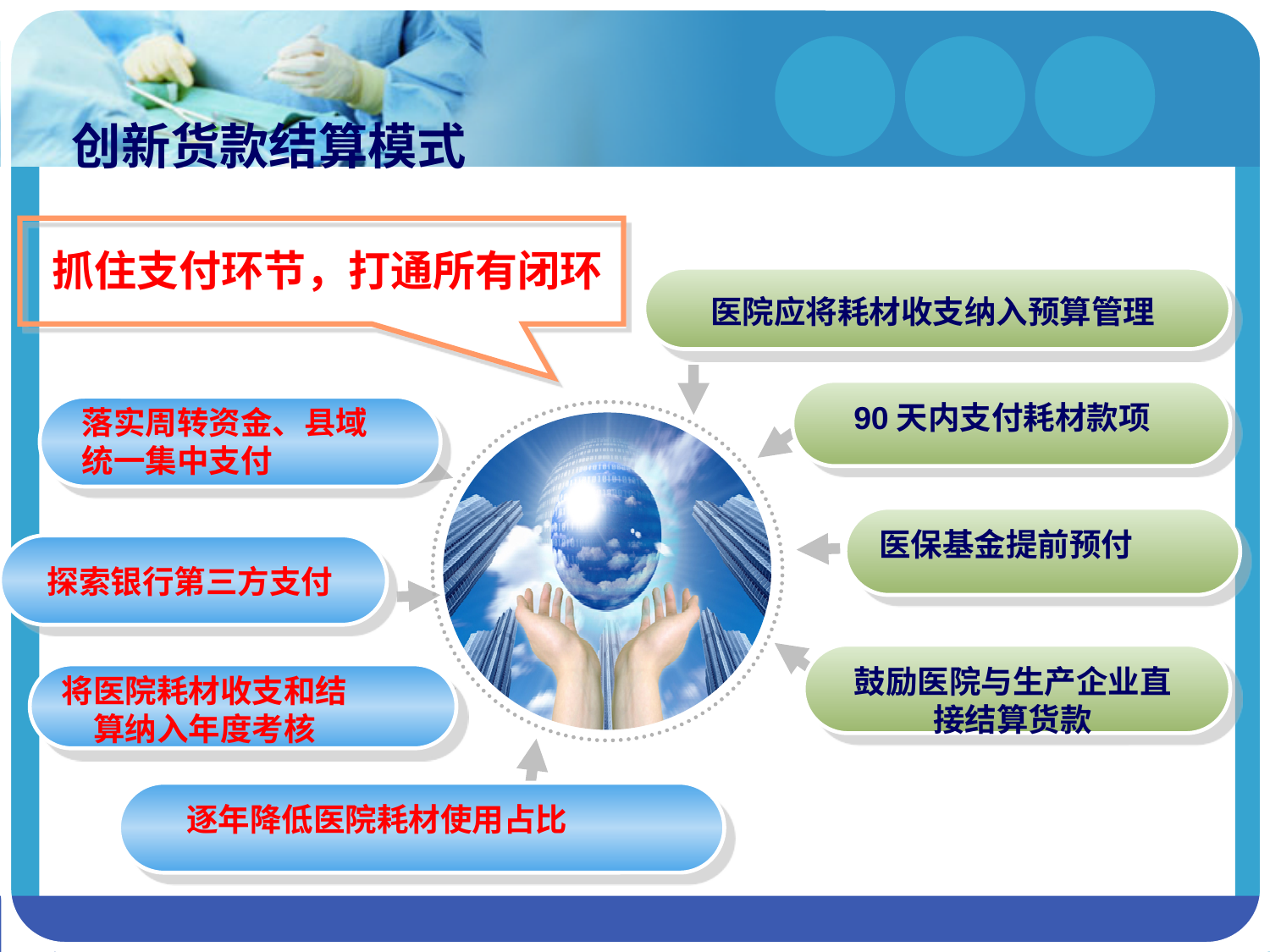

创新货款结算模式

抓住支付环节，打通所有闭环

医院应将耗材收支纳入预算管理

90天内支付耗材款项

落实周转资金、县域统一集中支付

医保基金提前预付

 探索银行第三方支付

鼓励医院与生产企业直接结算货款

将医院耗材收支和结算纳入年度考核

逐年降低医院耗材使用占比